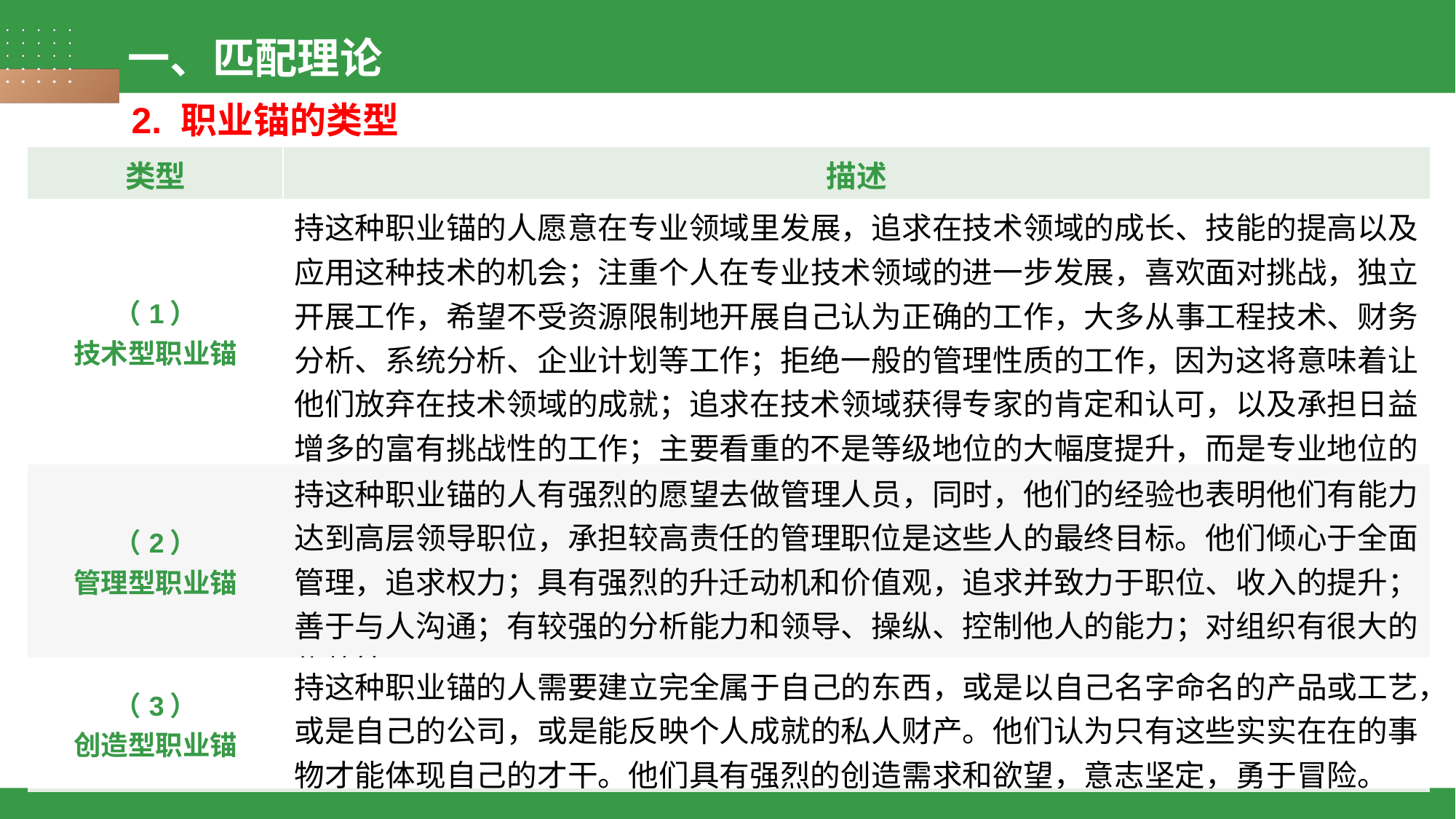

一、匹配理论
2. 职业锚的类型
| 类型 | 描述 |
| --- | --- |
| （1） 技术型职业锚 | 持这种职业锚的人愿意在专业领域里发展，追求在技术领域的成长、技能的提高以及应用这种技术的机会；注重个人在专业技术领域的进一步发展，喜欢面对挑战，独立开展工作，希望不受资源限制地开展自己认为正确的工作，大多从事工程技术、财务分析、系统分析、企业计划等工作；拒绝一般的管理性质的工作，因为这将意味着让他们放弃在技术领域的成就；追求在技术领域获得专家的肯定和认可，以及承担日益增多的富有挑战性的工作；主要看重的不是等级地位的大幅度提升，而是专业地位的提高和技术领域的扩大。 |
| （2） 管理型职业锚 | 持这种职业锚的人有强烈的愿望去做管理人员，同时，他们的经验也表明他们有能力达到高层领导职位，承担较高责任的管理职位是这些人的最终目标。他们倾心于全面管理，追求权力；具有强烈的升迁动机和价值观，追求并致力于职位、收入的提升；善于与人沟通；有较强的分析能力和领导、操纵、控制他人的能力；对组织有很大的依赖性。 |
| （3） 创造型职业锚 | 持这种职业锚的人需要建立完全属于自己的东西，或是以自己名字命名的产品或工艺，或是自己的公司，或是能反映个人成就的私人财产。他们认为只有这些实实在在的事物才能体现自己的才干。他们具有强烈的创造需求和欲望，意志坚定，勇于冒险。 |